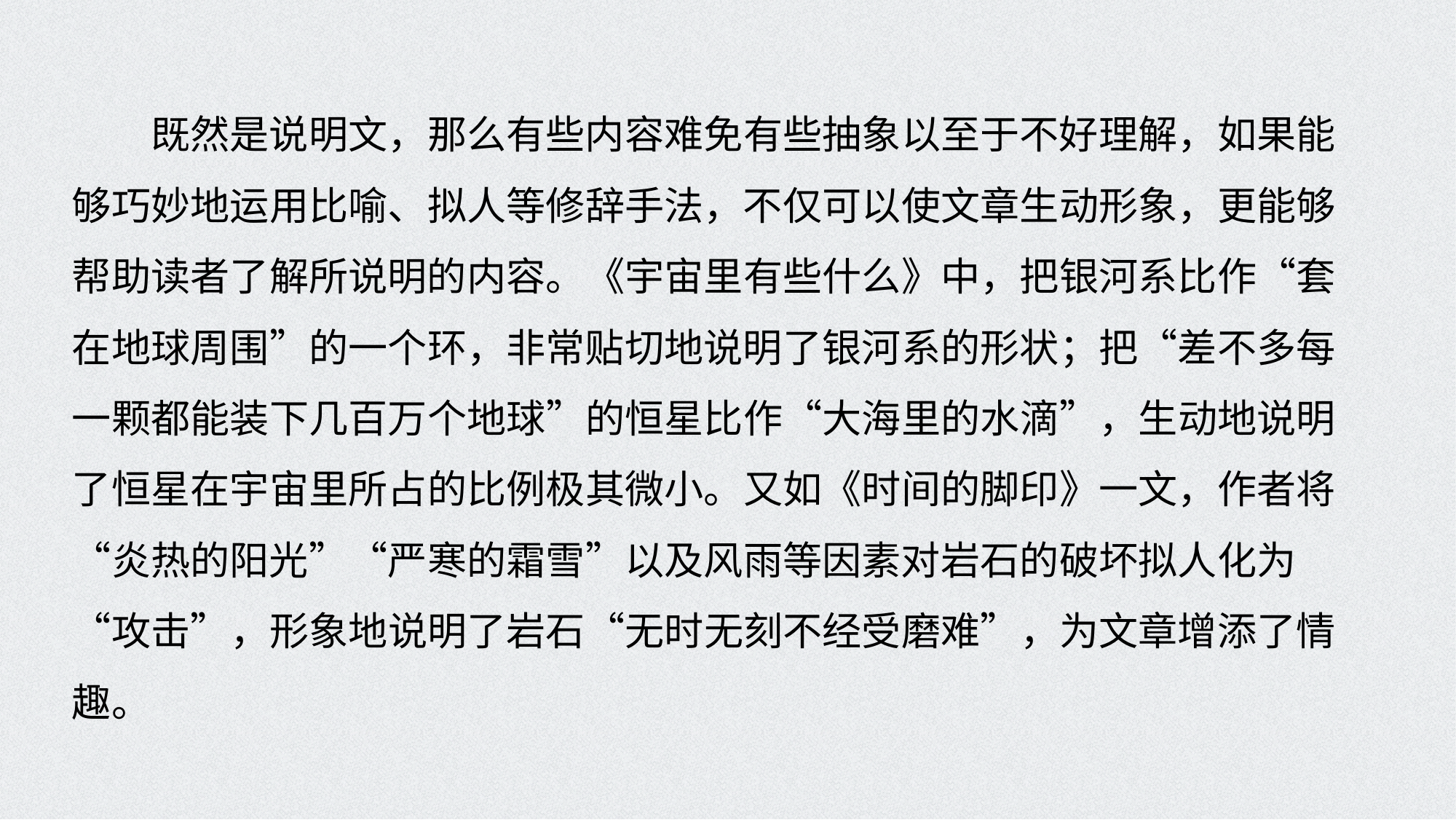

既然是说明文，那么有些内容难免有些抽象以至于不好理解，如果能够巧妙地运用比喻、拟人等修辞手法，不仅可以使文章生动形象，更能够帮助读者了解所说明的内容。《宇宙里有些什么》中，把银河系比作“套在地球周围”的一个环，非常贴切地说明了银河系的形状；把“差不多每一颗都能装下几百万个地球”的恒星比作“大海里的水滴”，生动地说明了恒星在宇宙里所占的比例极其微小。又如《时间的脚印》一文，作者将“炎热的阳光”“严寒的霜雪”以及风雨等因素对岩石的破坏拟人化为“攻击”，形象地说明了岩石“无时无刻不经受磨难”，为文章增添了情趣。